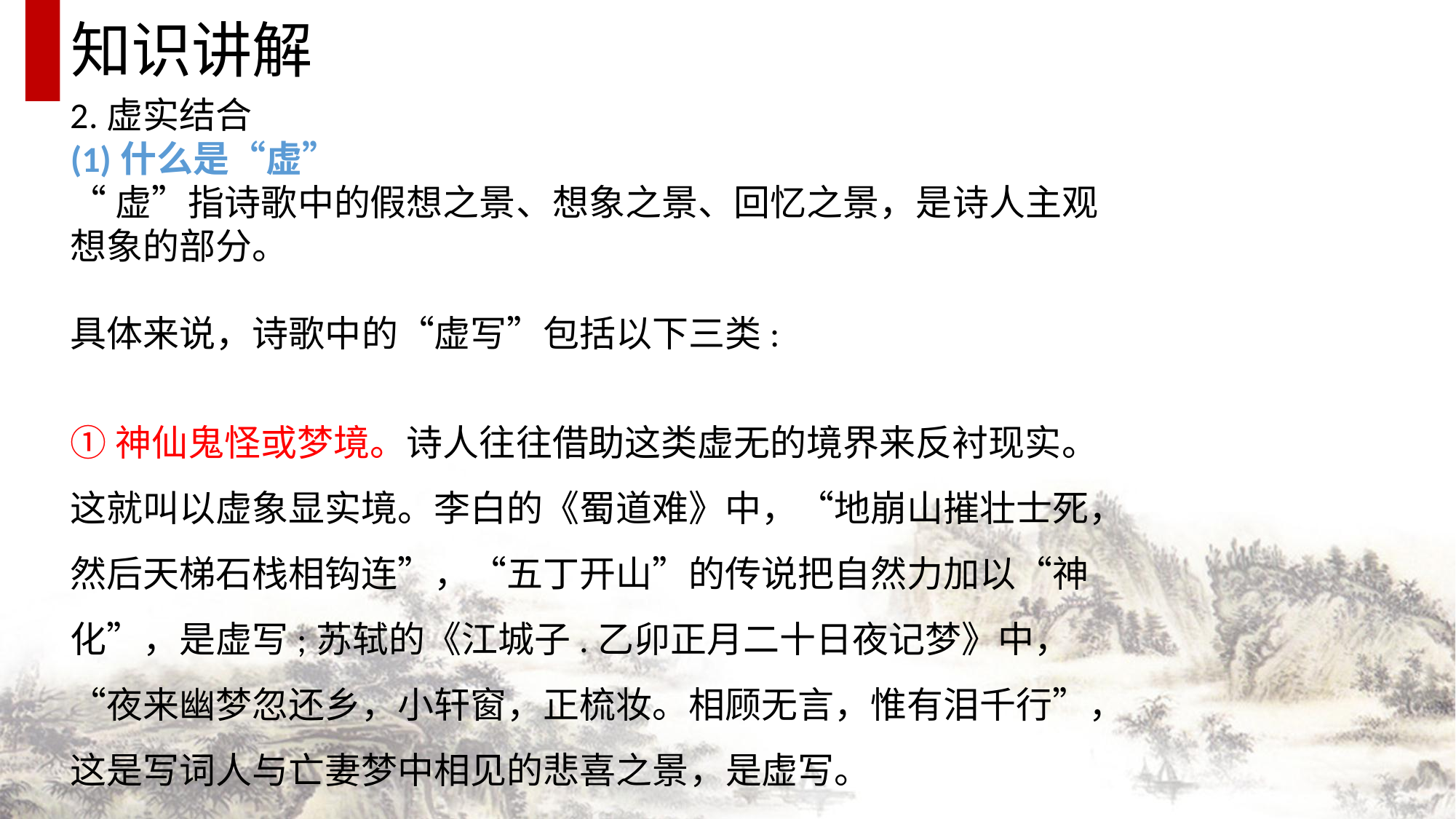

知识讲解
2.虚实结合
(1)什么是“虚”
“虚”指诗歌中的假想之景、想象之景、回忆之景，是诗人主观想象的部分。

具体来说，诗歌中的“虚写”包括以下三类:

①神仙鬼怪或梦境。诗人往往借助这类虚无的境界来反衬现实。这就叫以虚象显实境。李白的《蜀道难》中，“地崩山摧壮士死，然后天梯石栈相钩连”，“五丁开山”的传说把自然力加以“神化”，是虚写;苏轼的《江城子.乙卯正月二十日夜记梦》中，“夜来幽梦忽还乡，小轩窗，正梳妆。相顾无言，惟有泪千行”，这是写词人与亡妻梦中相见的悲喜之景，是虚写。